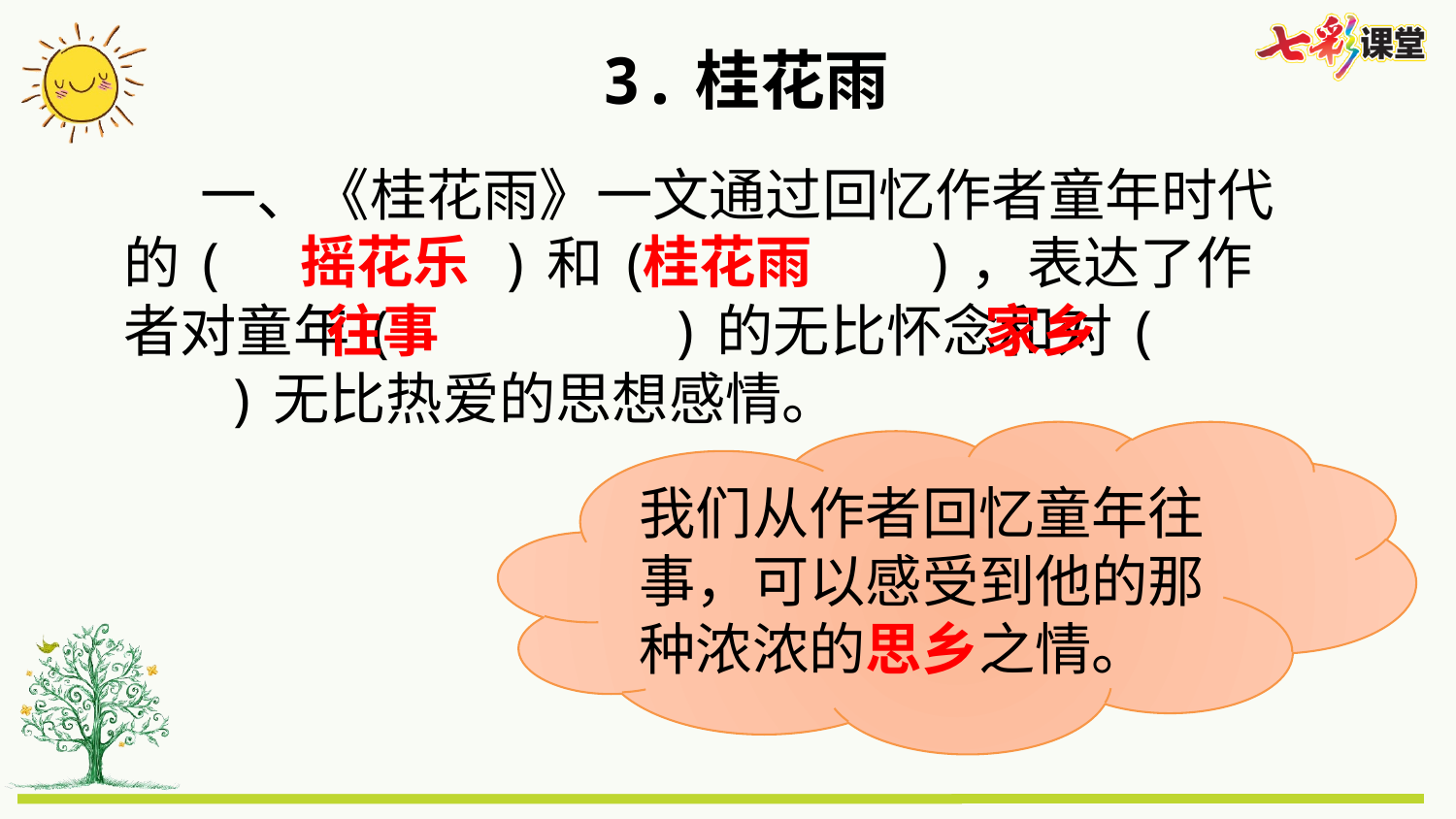

3.桂花雨
     一、《桂花雨》一文通过回忆作者童年时代的(        )和(        )，表达了作者对童年(        )的无比怀念和对(        )无比热爱的思想感情。
摇花乐
桂花雨
往事
家乡
我们从作者回忆童年往事，可以感受到他的那种浓浓的思乡之情。